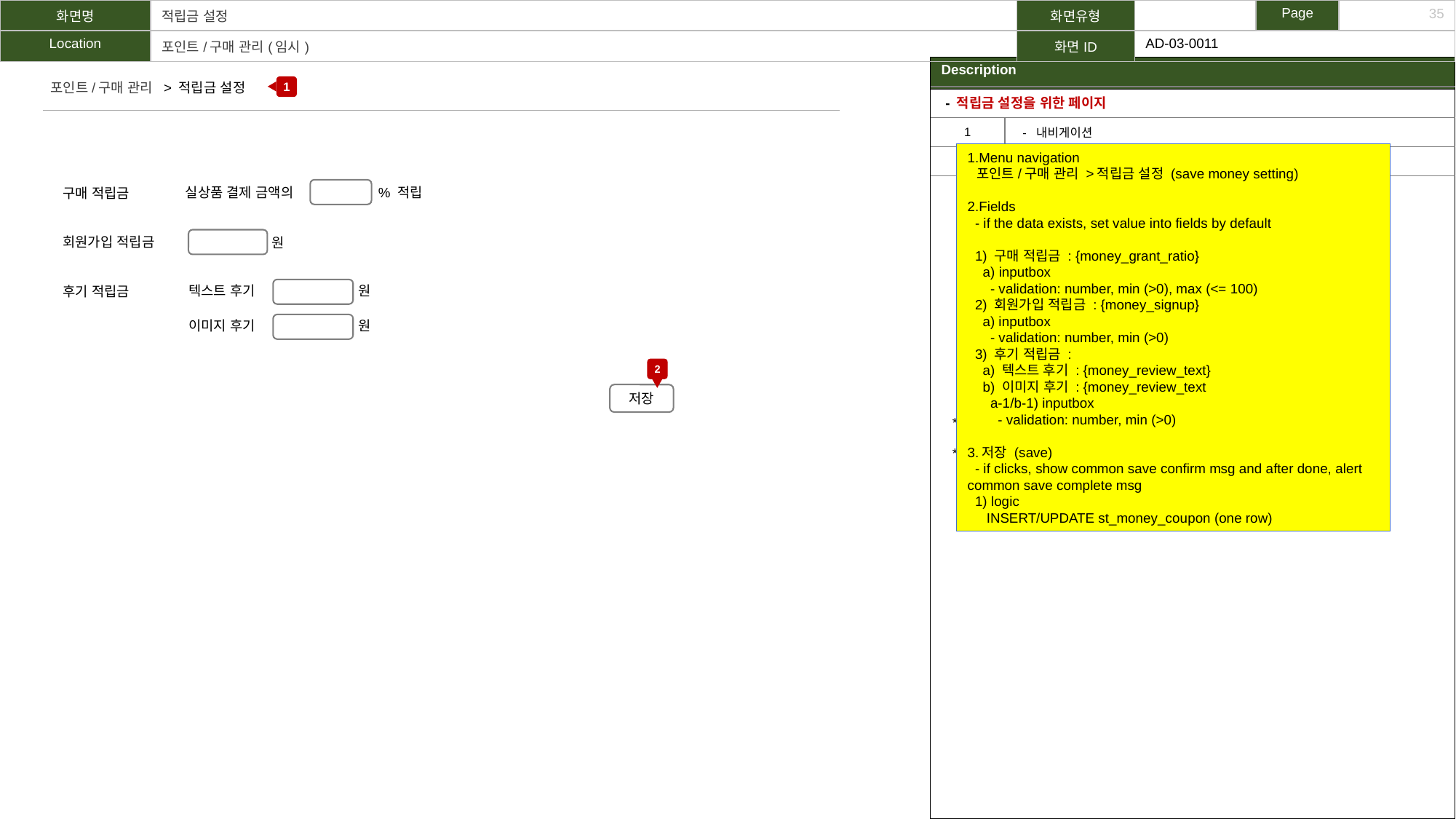

| 화면명 | 적립금 설정 | 화면유형 |  | Page |  |
| --- | --- | --- | --- | --- | --- |
| Location | 포인트/구매 관리(임시) | 화면ID | AD-03-0011 |  |  |
35
| Description |
| --- |
|  |
1

포인트/구매 관리  > 적립금 설정
| - 적립금 설정을 위한 페이지 |  |
| --- | --- |
| 1 | - 내비게이션 |
| 2 | - 저장 |
1.Menu navigation
  포인트/구매 관리 >적립금 설정 (save money setting)

2.Fields
  - if the data exists, set value into fields by default
  1) 구매 적립금 : {money_grant_ratio}
    a) inputbox
      - validation: number, min (>0), max (<= 100)
  2) 회원가입 적립금 : {money_signup}
    a) inputbox
      - validation: number, min (>0)
  3) 후기 적립금 :
    a) 텍스트 후기 : {money_review_text}
    b) 이미지 후기 : {money_review_text
      a-1/b-1) inputbox
        - validation: number, min (>0)

3.저장 (save)
  - if clicks, show common save confirm msg and after done, alert common save complete msg
  1) logic
     INSERT/UPDATE st_money_coupon (one row)
실상품 결제 금액의
% 적립
구매 적립금

회원가입 적립금

후기 적립금

2-1

알림
원

저장하시겠습니까?
텍스트 후기
원

이미지 후기
원

아니오
예
2

저장
*구매 적립금 적립은 구매 확정 시점
**이미지 후기는 첨부 파일 포함된 후기 기준